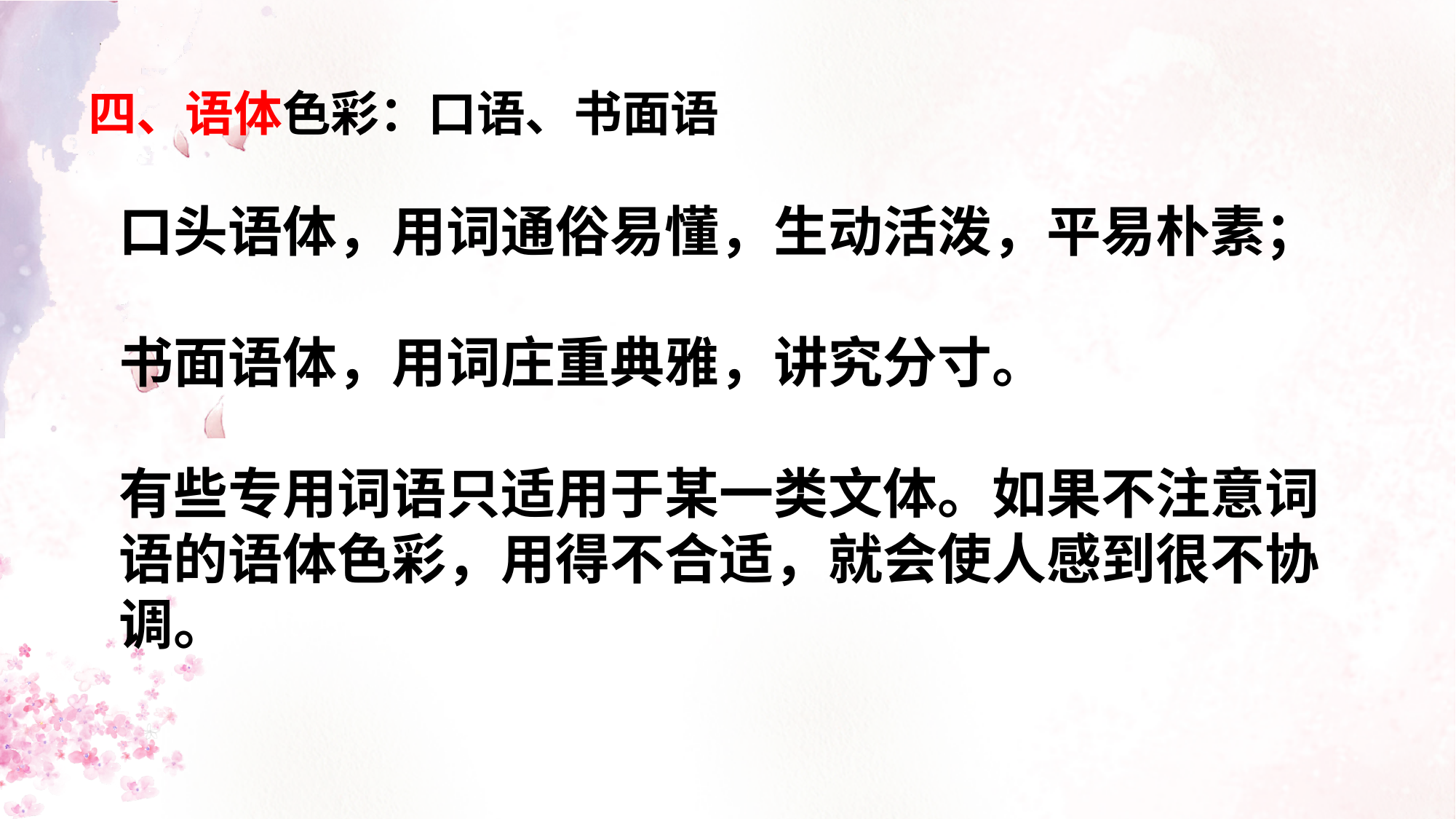

四、语体色彩：口语、书面语
口头语体，用词通俗易懂，生动活泼，平易朴素；

书面语体，用词庄重典雅，讲究分寸。

有些专用词语只适用于某一类文体。如果不注意词语的语体色彩，用得不合适，就会使人感到很不协调。